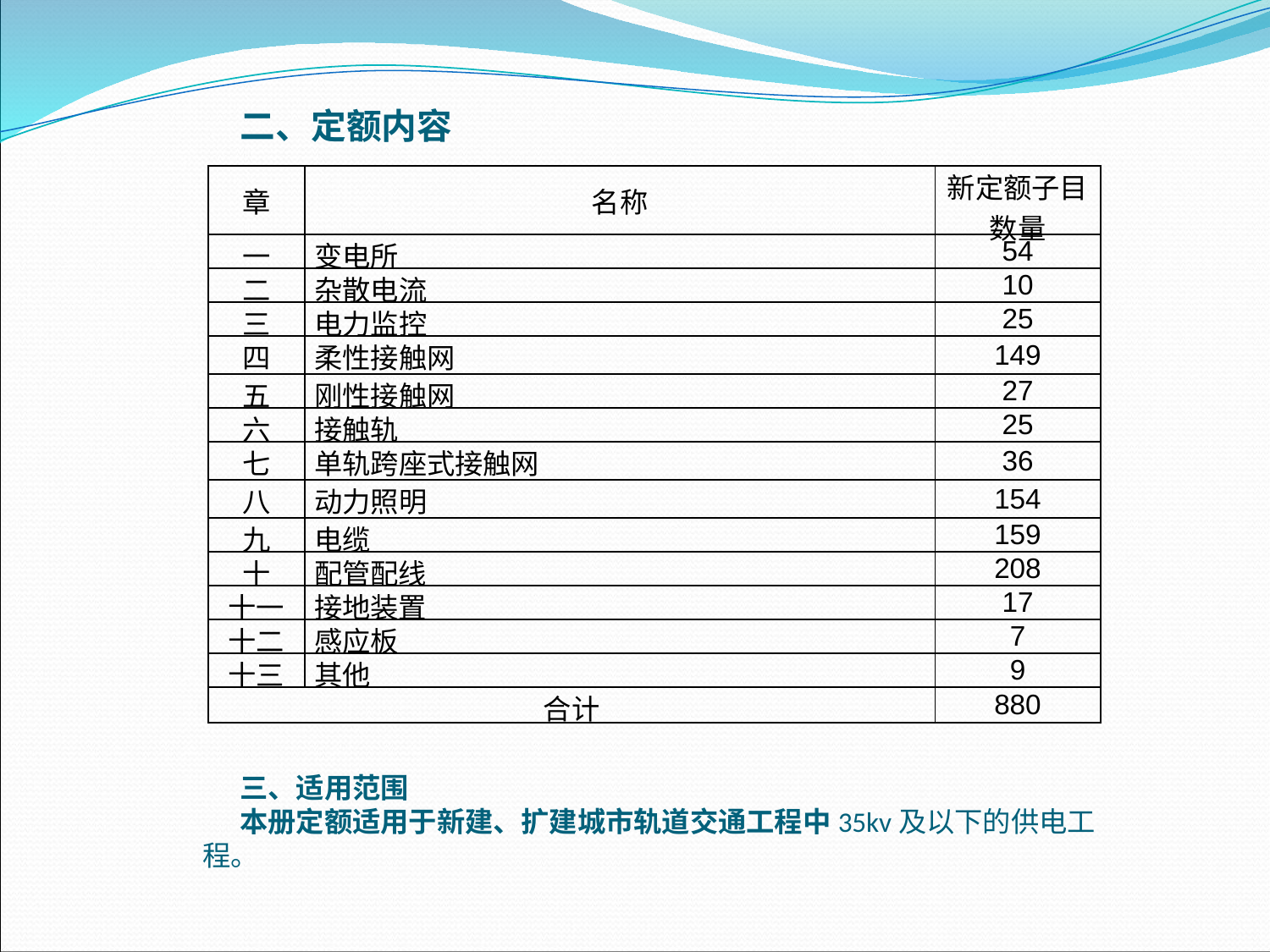

二、定额内容
| 章 | 名称 | 新定额子目数量 |
| --- | --- | --- |
| 一 | 变电所 | 54 |
| 二 | 杂散电流 | 10 |
| 三 | 电力监控 | 25 |
| 四 | 柔性接触网 | 149 |
| 五 | 刚性接触网 | 27 |
| 六 | 接触轨 | 25 |
| 七 | 单轨跨座式接触网 | 36 |
| 八 | 动力照明 | 154 |
| 九 | 电缆 | 159 |
| 十 | 配管配线 | 208 |
| 十一 | 接地装置 | 17 |
| 十二 | 感应板 | 7 |
| 十三 | 其他 | 9 |
| 合计 |  | 880 |

三、适用范围本册定额适用于新建、扩建城市轨道交通工程中35kv及以下的供电工程。
23